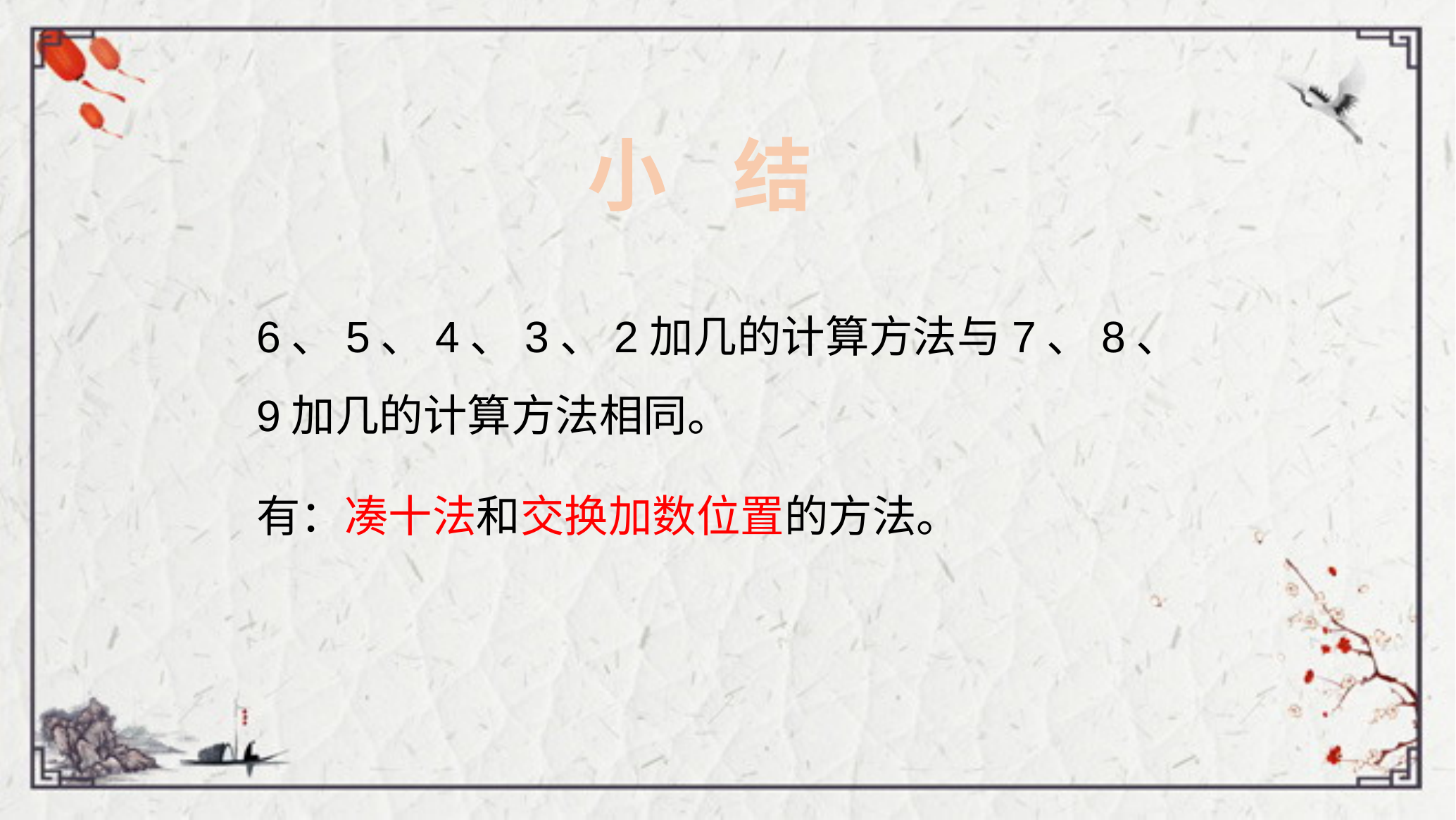

小   结
6、5、4、3、2加几的计算方法与7、8、9加几的计算方法相同。
有：凑十法和交换加数位置的方法。